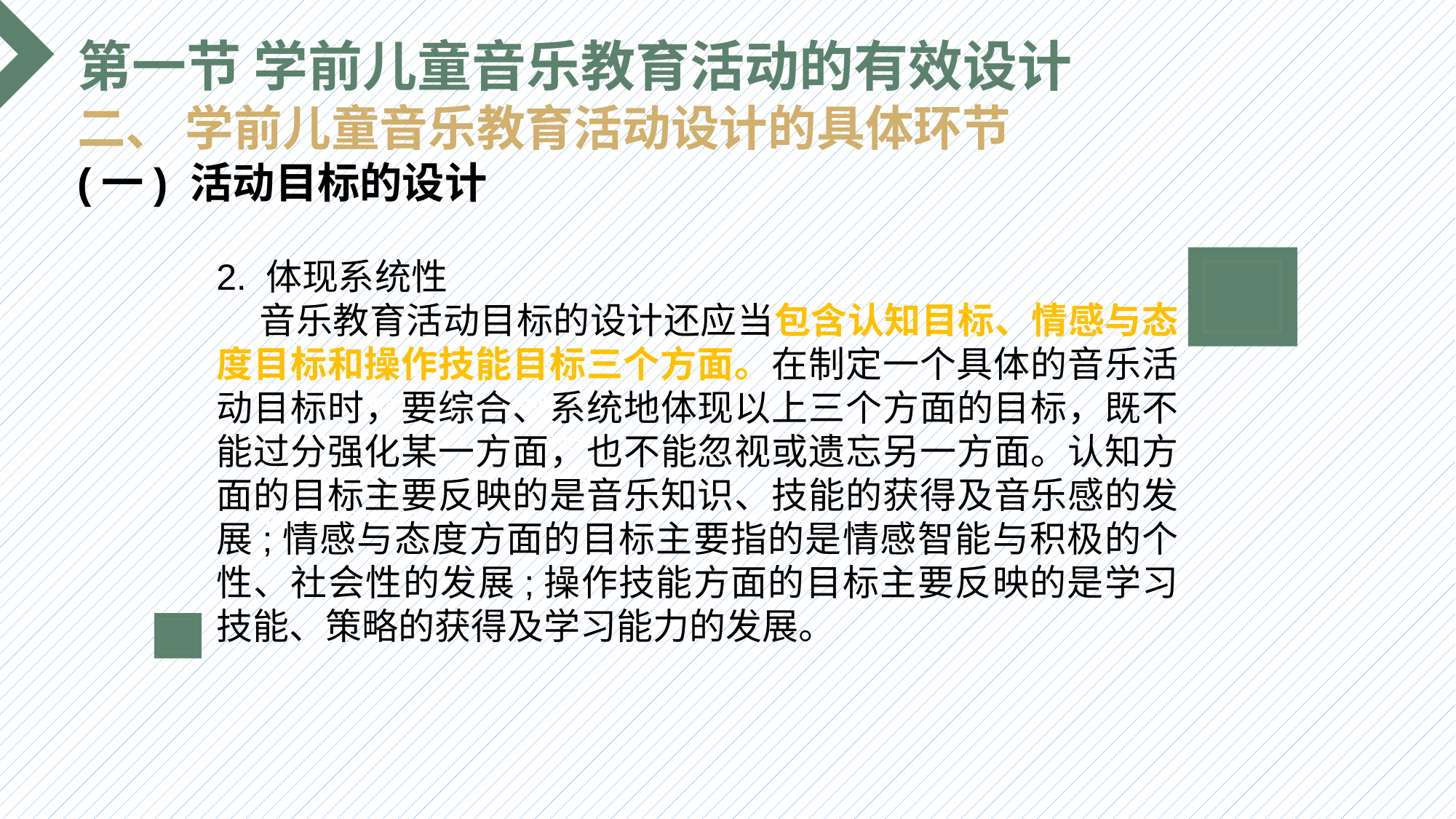

第一节 学前儿童音乐教育活动的有效设计
二、 学前儿童音乐教育活动设计的具体环节
(一) 活动目标的设计

2. 体现系统性
    音乐教育活动目标的设计还应当包含认知目标、情感与态度目标和操作技能目标三个方面。在制定一个具体的音乐活动目标时，要综合、系统地体现以上三个方面的目标，既不能过分强化某一方面，也不能忽视或遗忘另一方面。认知方面的目标主要反映的是音乐知识、技能的获得及音乐感的发展;情感与态度方面的目标主要指的是情感智能与积极的个性、社会性的发展;操作技能方面的目标主要反映的是学习技能、策略的获得及学习能力的发展。

选题背景
输入您的内容，请简要说明，言简意赅即可输入您的内容，请简要说明，言简意赅即可输入您的内容，请简要说明，言简意赅即可输入您的内容，请简要说明，言简意赅即可